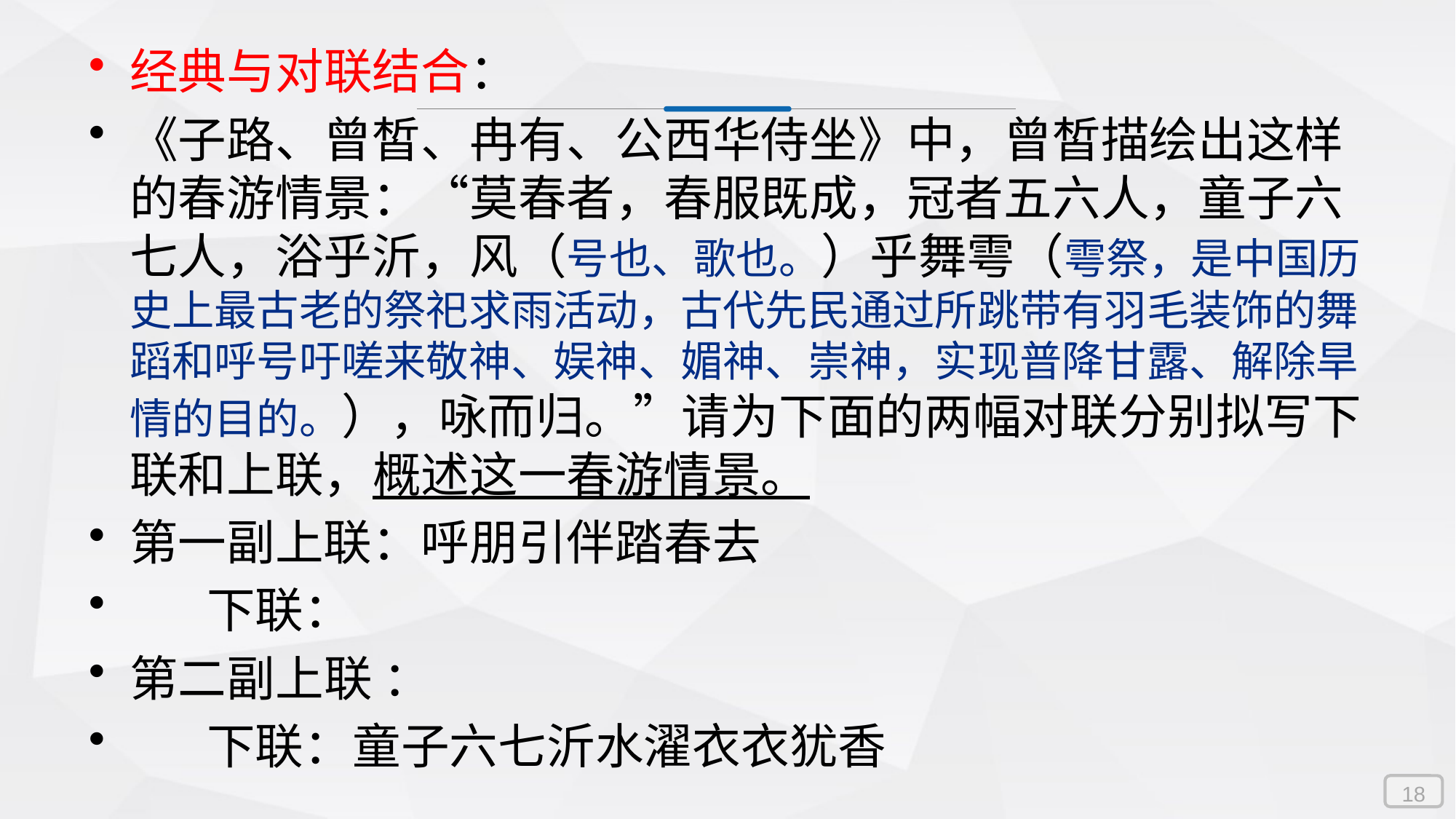

经典与对联结合：
《子路、曾皙、冉有、公西华侍坐》中，曾皙描绘出这样的春游情景：“莫春者，春服既成，冠者五六人，童子六七人，浴乎沂，风（号也、歌也。）乎舞雩（雩祭，是中国历史上最古老的祭祀求雨活动，古代先民通过所跳带有羽毛装饰的舞蹈和呼号吁嗟来敬神、娱神、媚神、崇神，实现普降甘露、解除旱情的目的。），咏而归。”请为下面的两幅对联分别拟写下联和上联，概述这一春游情景。
第一副上联：呼朋引伴踏春去
      下联：
第二副上联 ：
      下联：童子六七沂水濯衣衣犹香